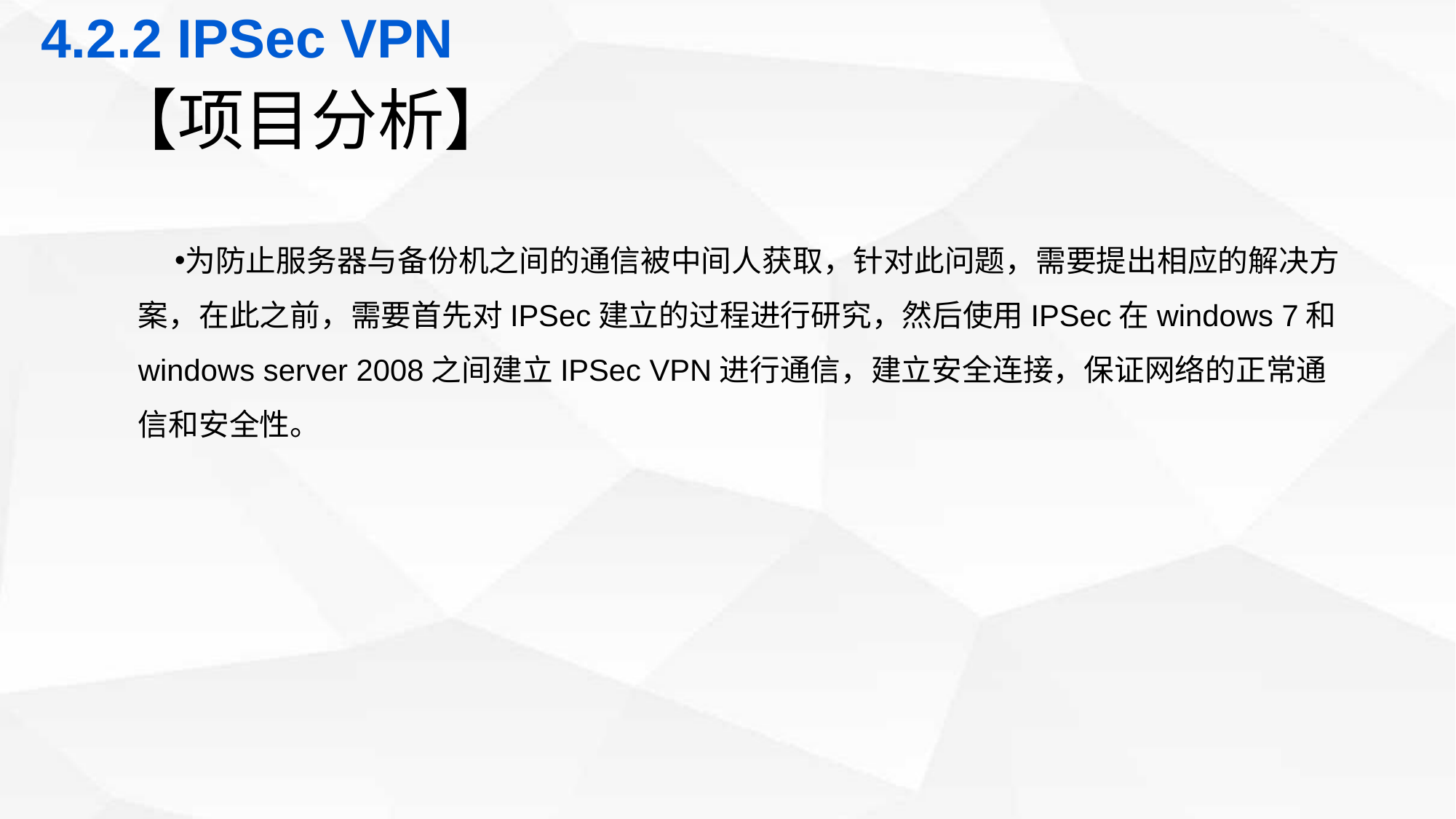

4.2.2 IPSec VPN
# 【项目分析】
为防止服务器与备份机之间的通信被中间人获取，针对此问题，需要提出相应的解决方案，在此之前，需要首先对IPSec建立的过程进行研究，然后使用IPSec在windows 7和windows server 2008之间建立IPSec VPN进行通信，建立安全连接，保证网络的正常通信和安全性。